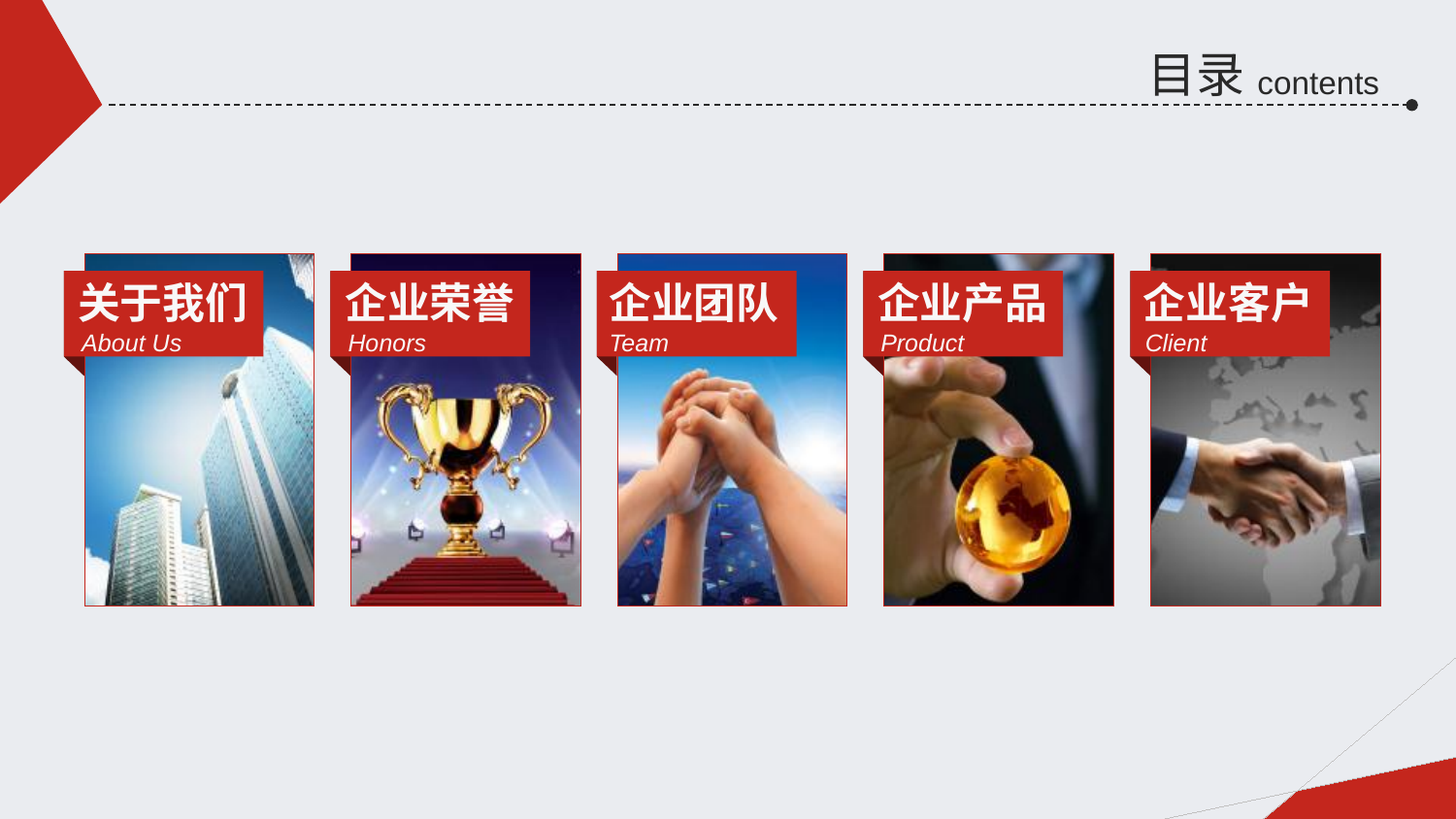

目录
contents

关于我们
企业荣誉
企业团队
企业产品
企业客户
About Us
Honors
Team
Product
Client